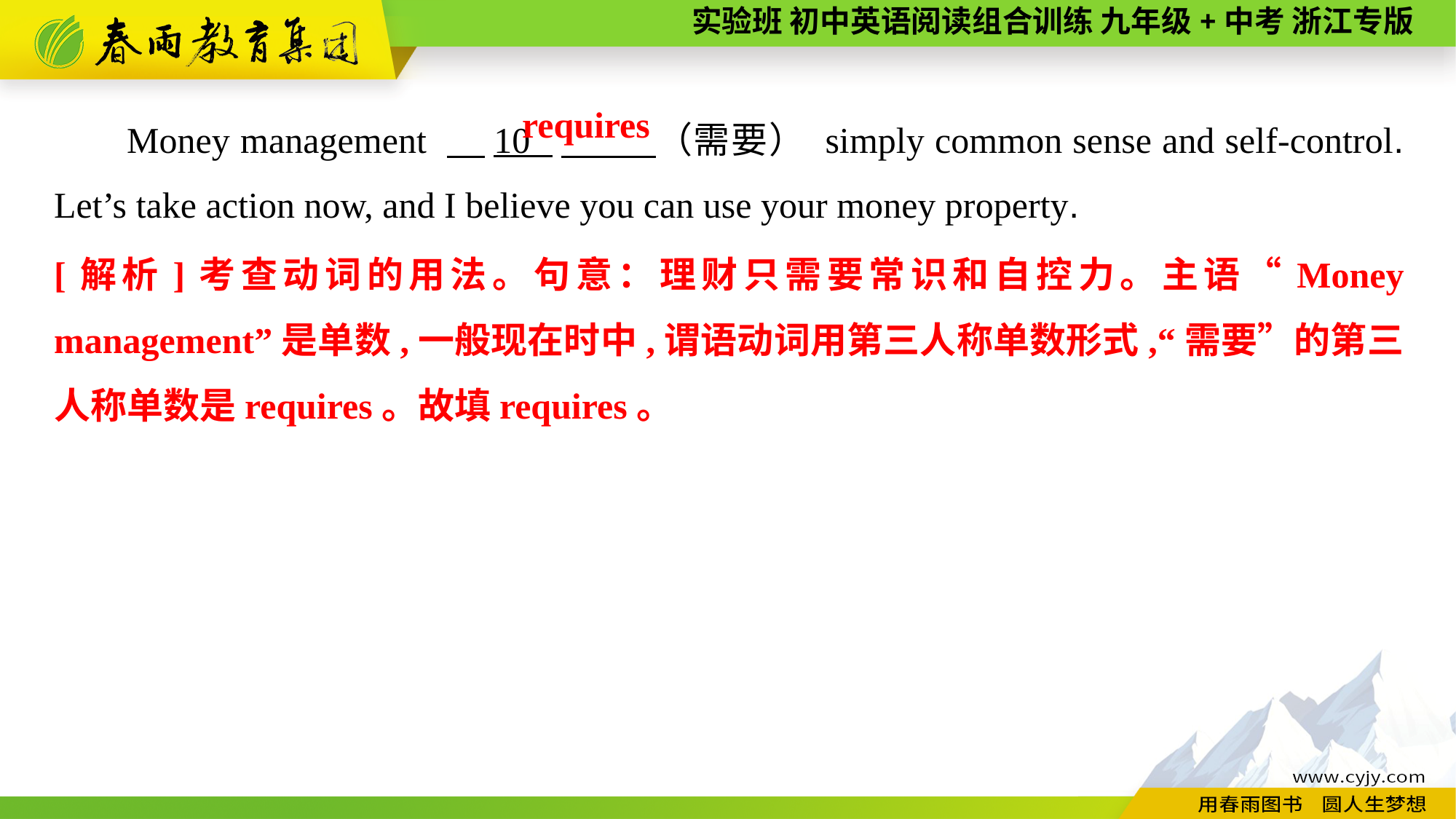

Money management 　10  　      （需要） simply common sense and self-control. Let’s take action now, and I believe you can use your money property.
requires
[解析]考查动词的用法。句意：理财只需要常识和自控力。主语“Money management”是单数,一般现在时中,谓语动词用第三人称单数形式,“需要”的第三人称单数是requires。故填requires。